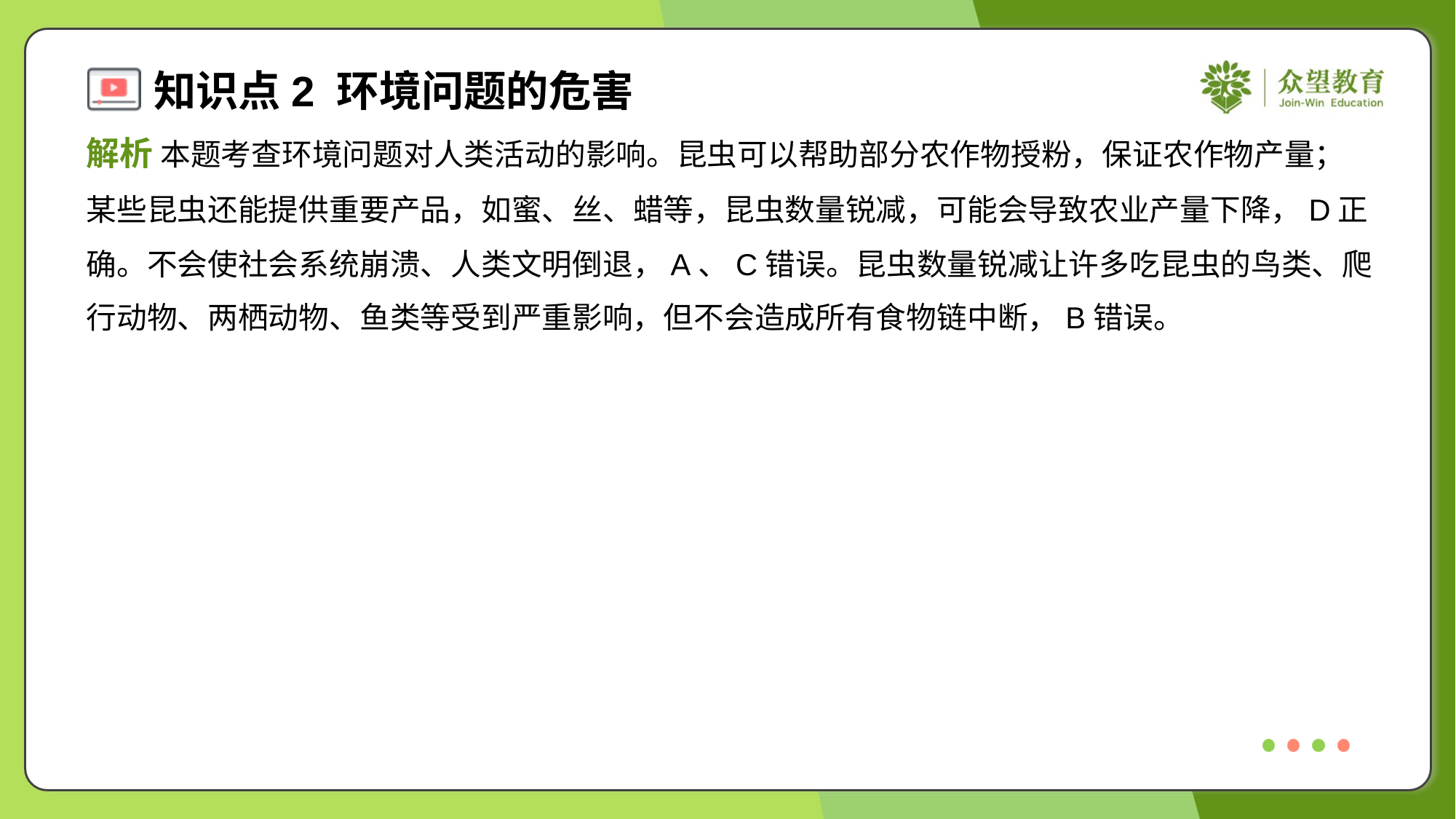

解析 本题考查环境问题对人类活动的影响。昆虫可以帮助部分农作物授粉，保证农作物产量；
某些昆虫还能提供重要产品，如蜜、丝、蜡等，昆虫数量锐减，可能会导致农业产量下降，D正
确。不会使社会系统崩溃、人类文明倒退，A、C错误。昆虫数量锐减让许多吃昆虫的鸟类、爬
行动物、两栖动物、鱼类等受到严重影响，但不会造成所有食物链中断，B错误。